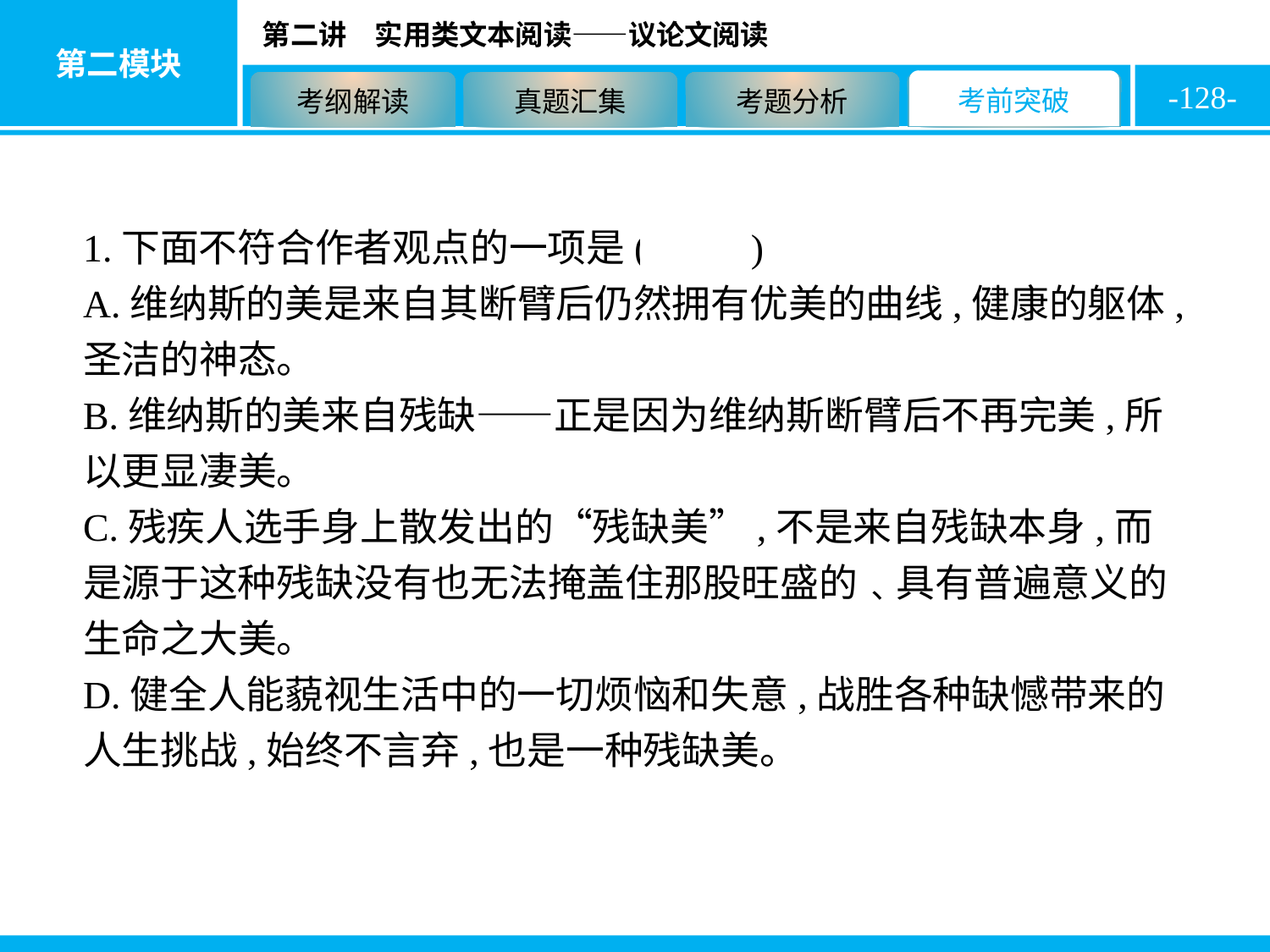

-128-
1.下面不符合作者观点的一项是(    B    )
A.维纳斯的美是来自其断臂后仍然拥有优美的曲线,健康的躯体,圣洁的神态。
B.维纳斯的美来自残缺——正是因为维纳斯断臂后不再完美,所以更显凄美。
C.残疾人选手身上散发出的“残缺美”,不是来自残缺本身,而是源于这种残缺没有也无法掩盖住那股旺盛的﹑具有普遍意义的生命之大美。
D.健全人能藐视生活中的一切烦恼和失意,战胜各种缺憾带来的人生挑战,始终不言弃,也是一种残缺美。